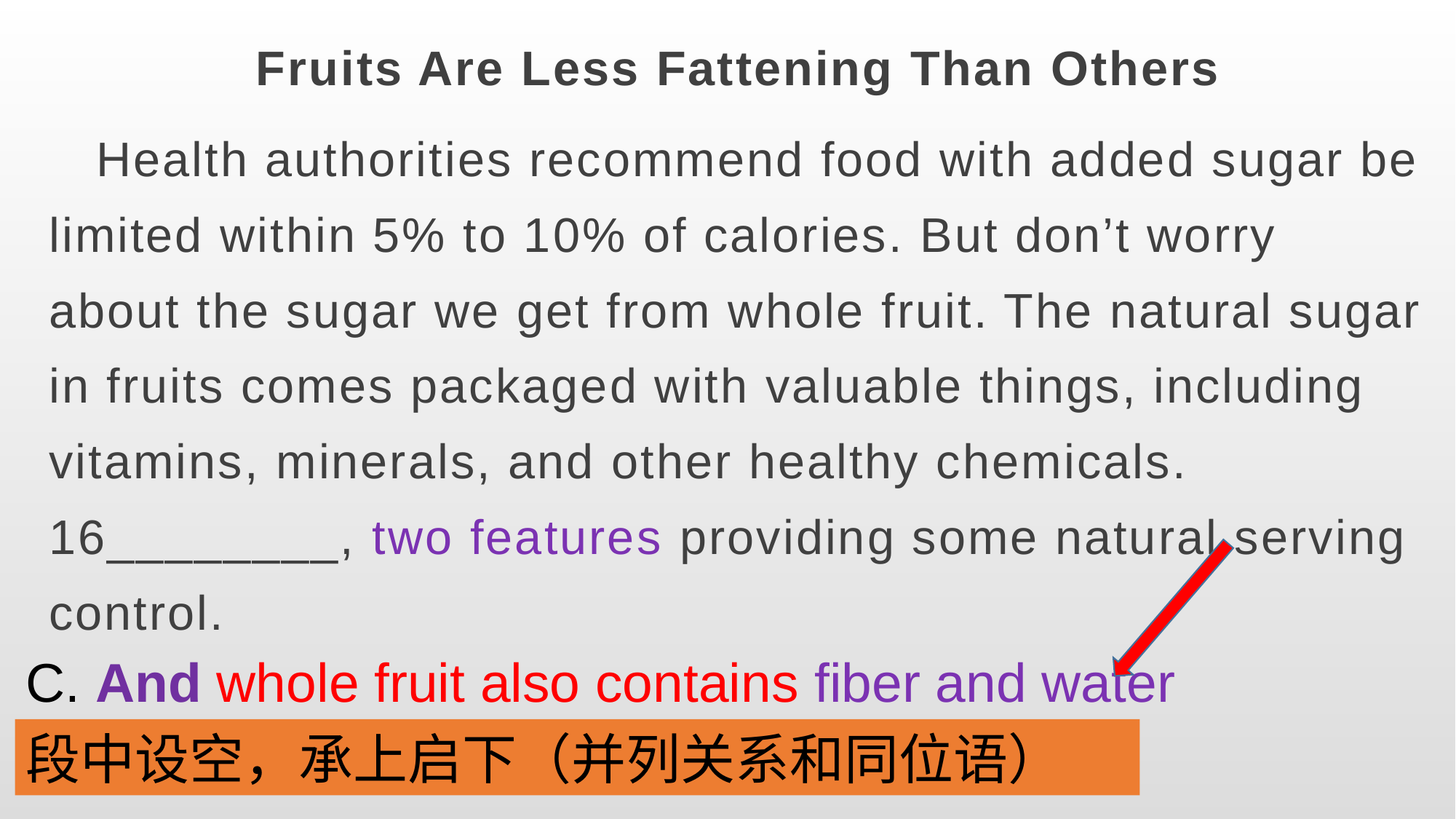

Fruits Are Less Fattening Than Others
   Health authorities recommend food with added sugar be limited within 5% to 10% of calories. But don’t worry about the sugar we get from whole fruit. The natural sugar in fruits comes packaged with valuable things, including vitamins, minerals, and other healthy chemicals. 16________, two features providing some natural serving control.

C. And whole fruit also contains fiber and water
段中设空，承上启下（并列关系和同位语）